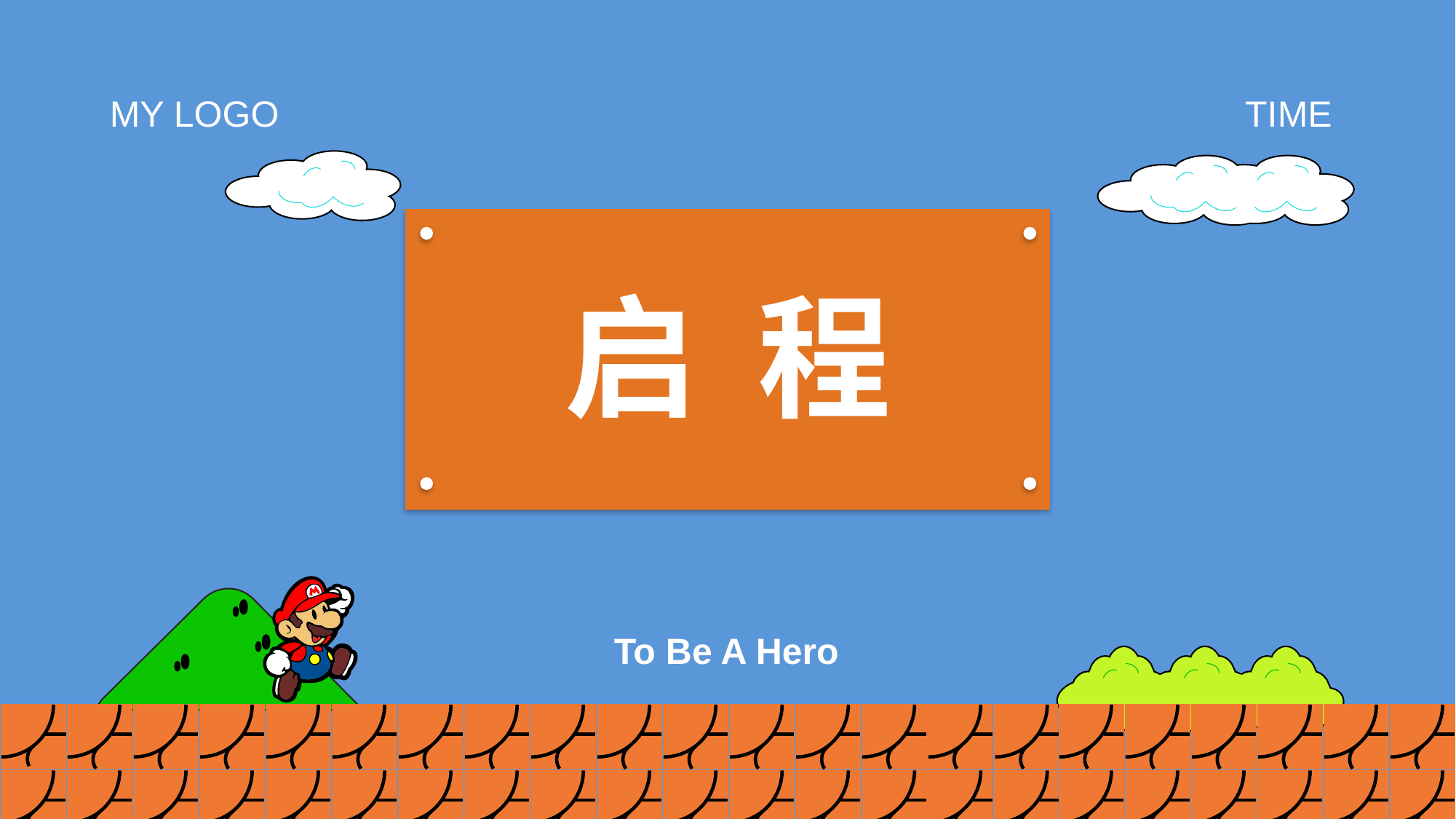

TIME

启  程

To Be A Hero